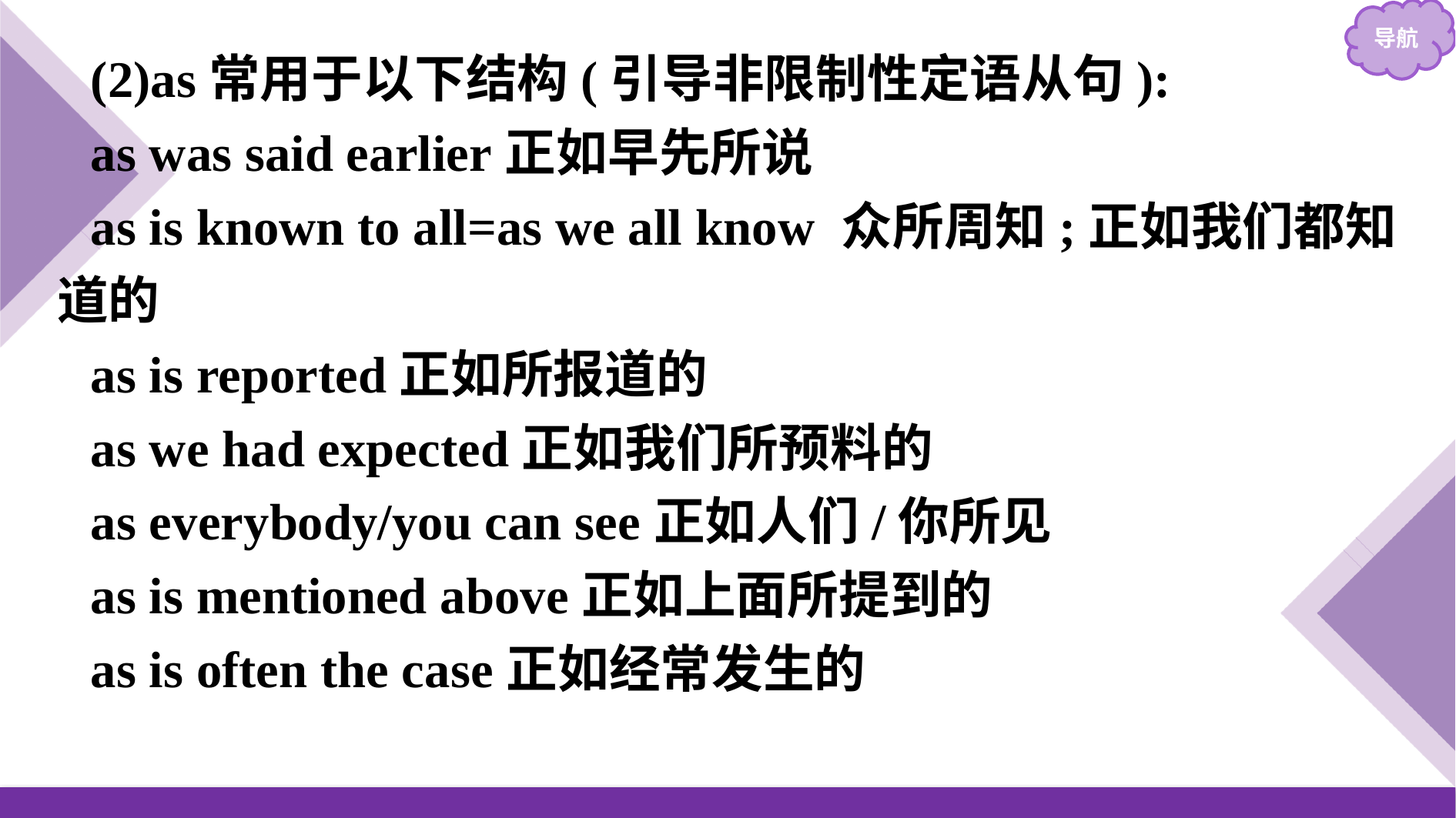

(2)as常用于以下结构(引导非限制性定语从句):
as was said earlier正如早先所说
as is known to all=as we all know 众所周知;正如我们都知道的
as is reported正如所报道的
as we had expected正如我们所预料的
as everybody/you can see正如人们/你所见
as is mentioned above正如上面所提到的
as is often the case正如经常发生的